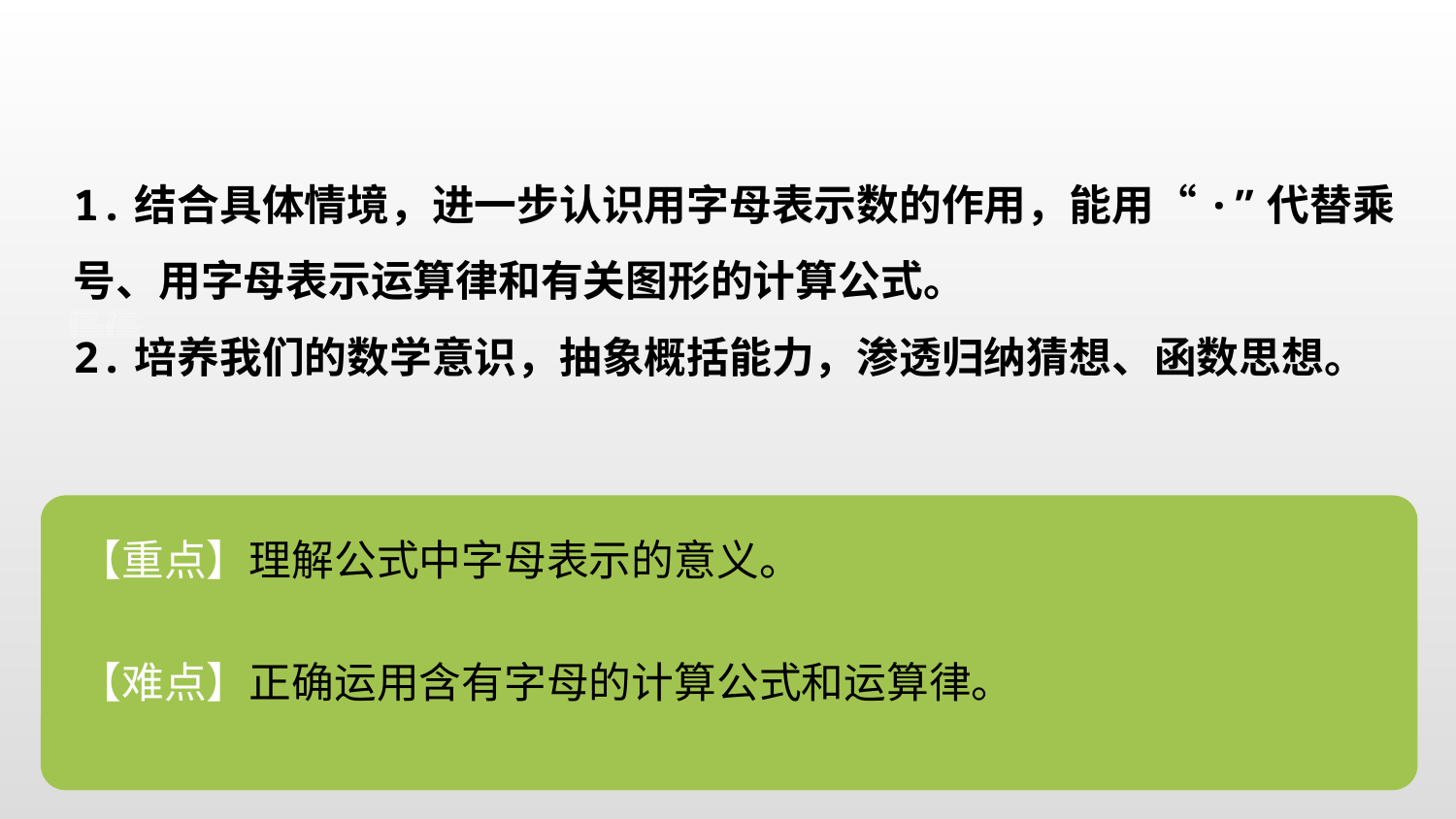

1.结合具体情境，进一步认识用字母表示数的作用，能用“·”代替乘号、用字母表示运算律和有关图形的计算公式。
2.培养我们的数学意识，抽象概括能力，渗透归纳猜想、函数思想。

【重点】理解公式中字母表示的意义。
【难点】正确运用含有字母的计算公式和运算律。